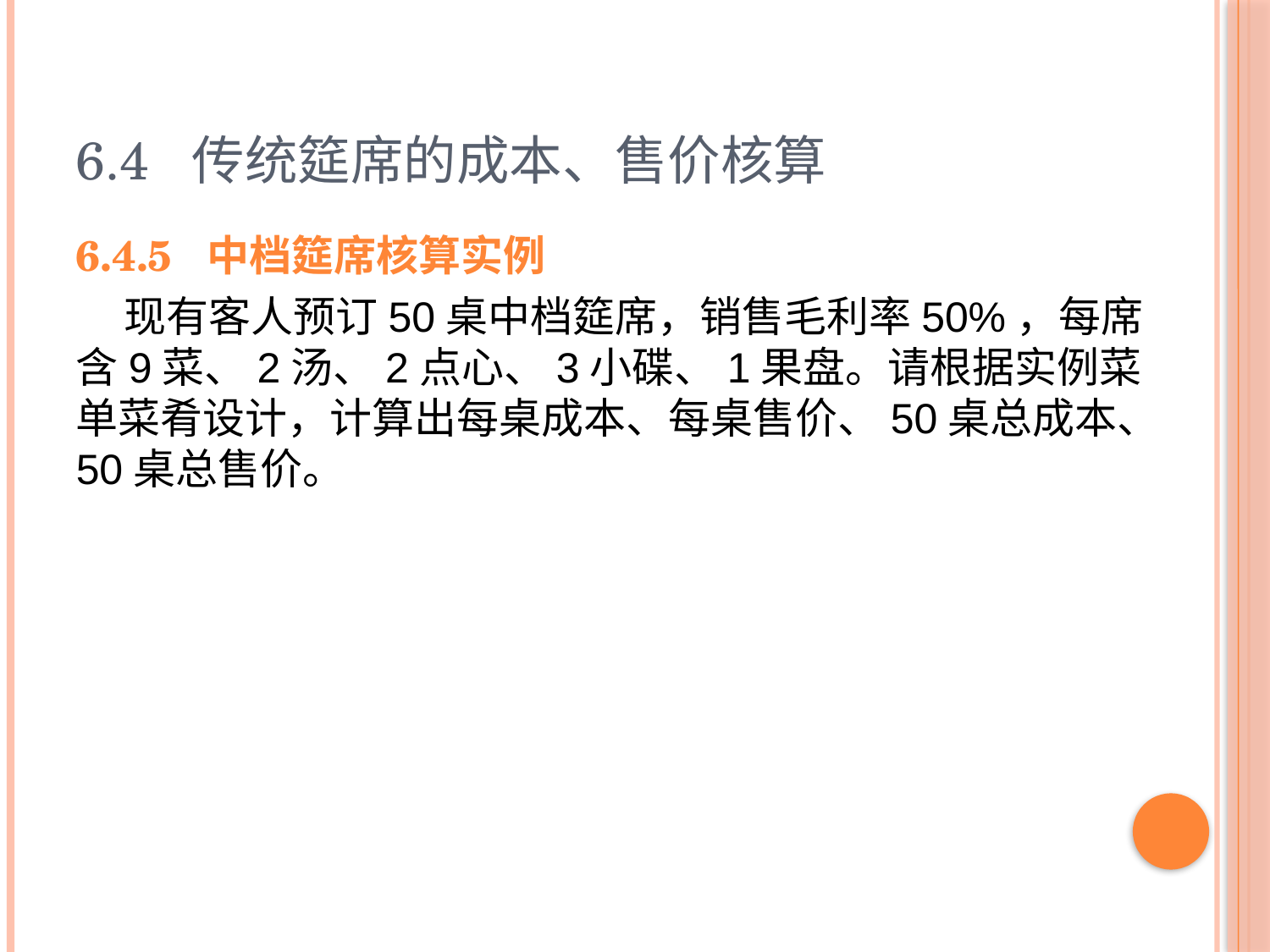

# 6.4  传统筵席的成本、售价核算
6.4.5  中档筵席核算实例
    现有客人预订50桌中档筵席，销售毛利率50%，每席含9菜、2汤、2点心、3小碟、1果盘。请根据实例菜单菜肴设计，计算出每桌成本、每桌售价、50桌总成本、50桌总售价。